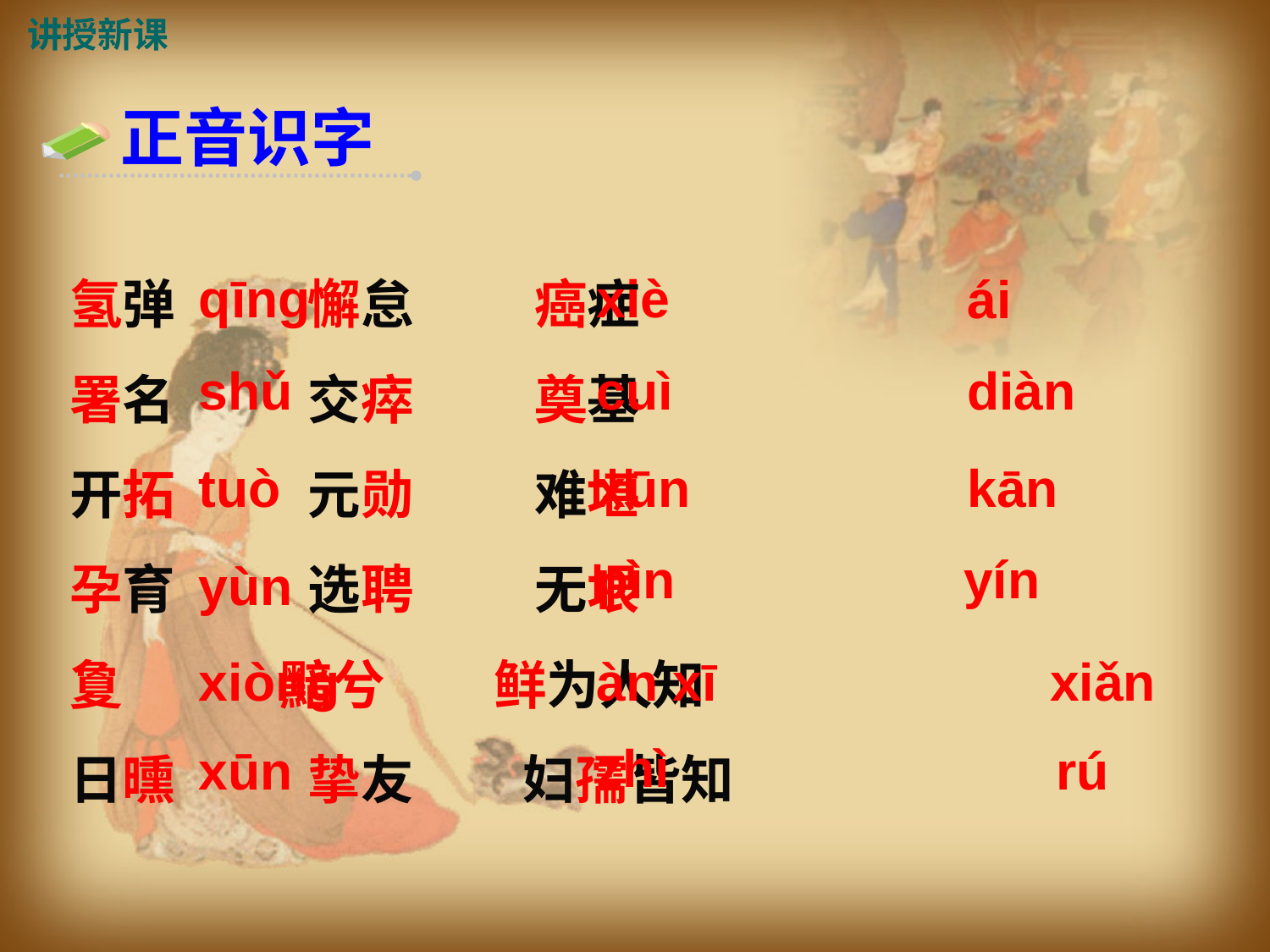

讲授新课
正音识字

氢弹           懈怠          癌症
署名           交瘁          奠基
开拓           元勋          难堪
孕育           选聘          无垠
夐             黯兮         鲜为人知
日曛           挚友         妇孺皆知
qīng
xiè
ái
shǔ
cuì
diàn
tuò
xūn
kān
pìn
yín
yùn
xiòng
àn xī
xiǎn
zhì
xūn
rú